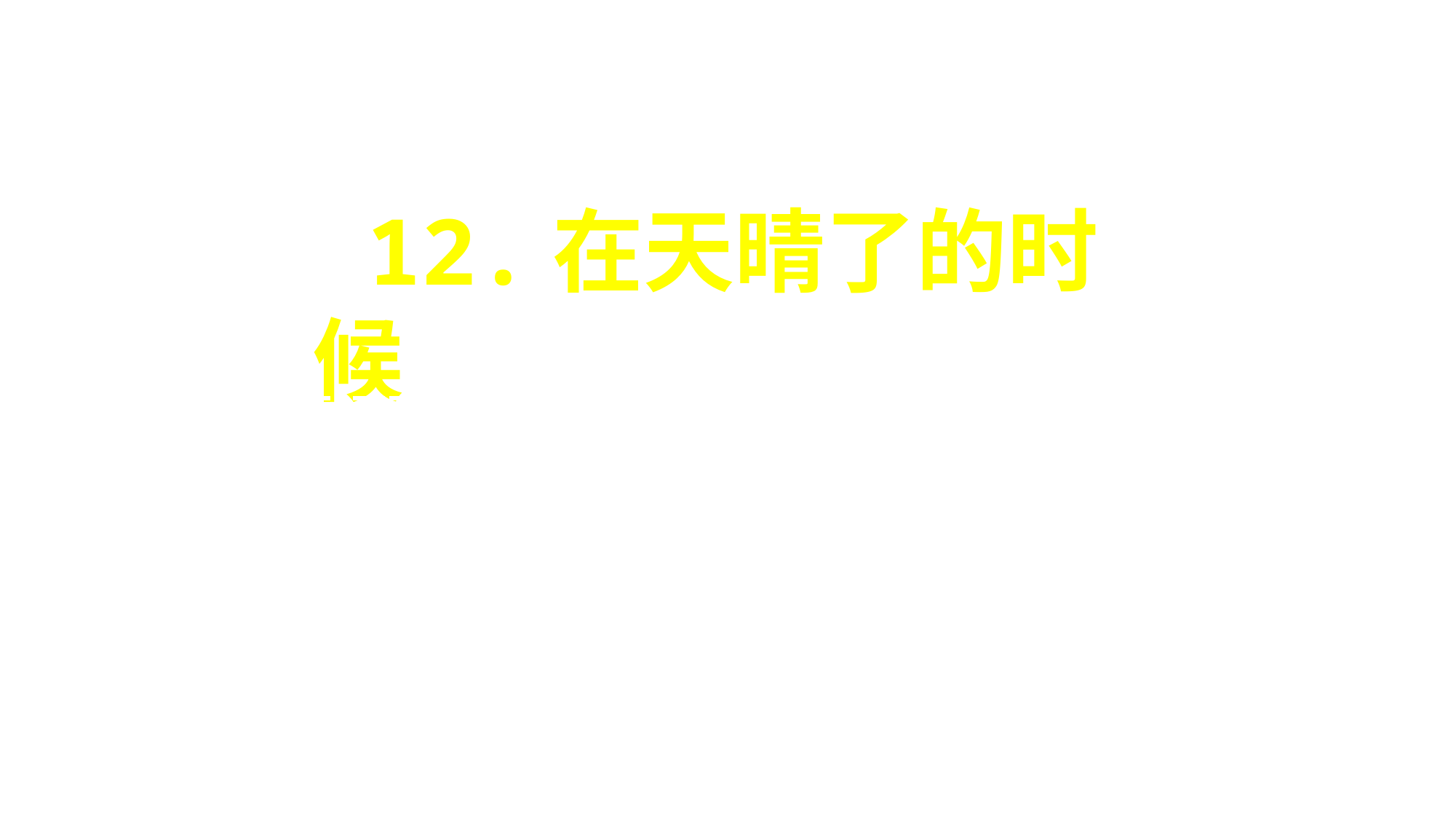

四年级-上册-第三单元 第12课
 12.在天晴了的时候
难点名称：通过学习《在天晴了的时候》，引导学
          生大胆想象，从中感悟自然美。试着仿
          写诗歌。